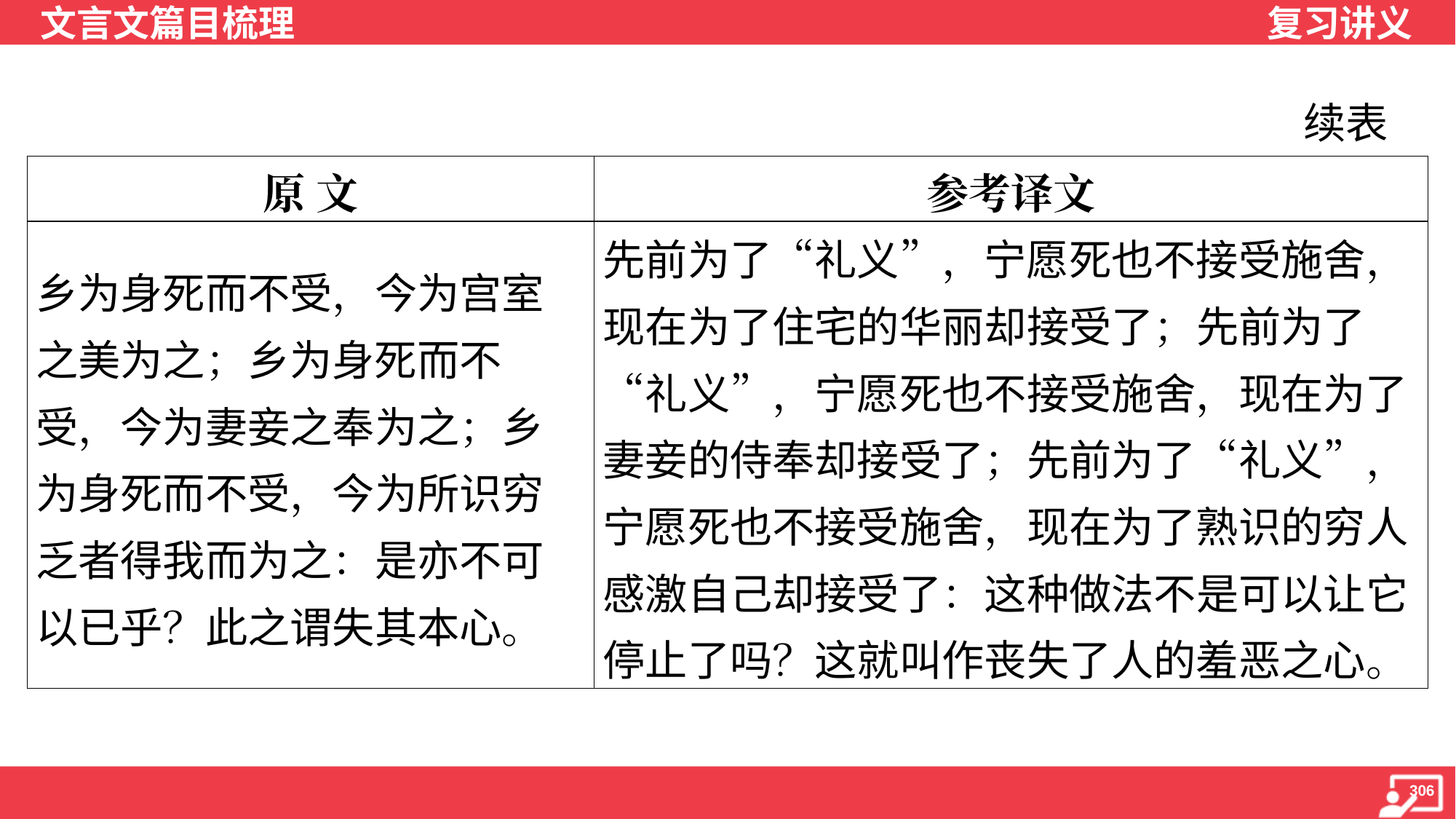

续表
| 原 文 | 参考译文 |
| --- | --- |
| 乡为身死而不受，今为宫室之美为之；乡为身死而不受，今为妻妾之奉为之；乡为身死而不受，今为所识穷乏者得我而为之：是亦不可以已乎？此之谓失其本心。 | 先前为了“礼义”，宁愿死也不接受施舍，现在为了住宅的华丽却接受了；先前为了“礼义”，宁愿死也不接受施舍，现在为了妻妾的侍奉却接受了；先前为了“礼义”，宁愿死也不接受施舍，现在为了熟识的穷人感激自己却接受了：这种做法不是可以让它停止了吗？这就叫作丧失了人的羞恶之心。 |